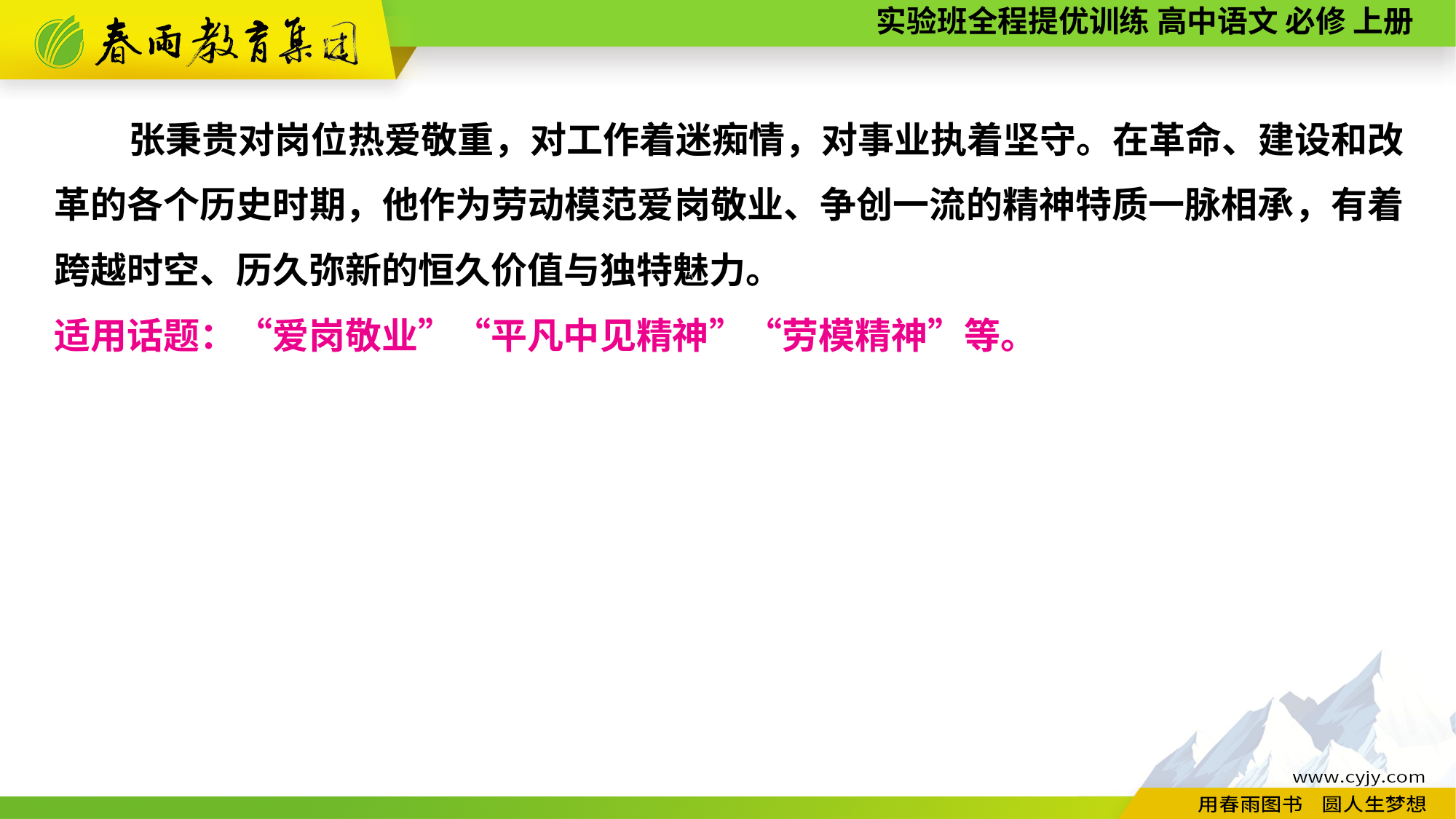

张秉贵对岗位热爱敬重，对工作着迷痴情，对事业执着坚守。在革命、建设和改革的各个历史时期，他作为劳动模范爱岗敬业、争创一流的精神特质一脉相承，有着跨越时空、历久弥新的恒久价值与独特魅力。
适用话题：“爱岗敬业”“平凡中见精神”“劳模精神”等。